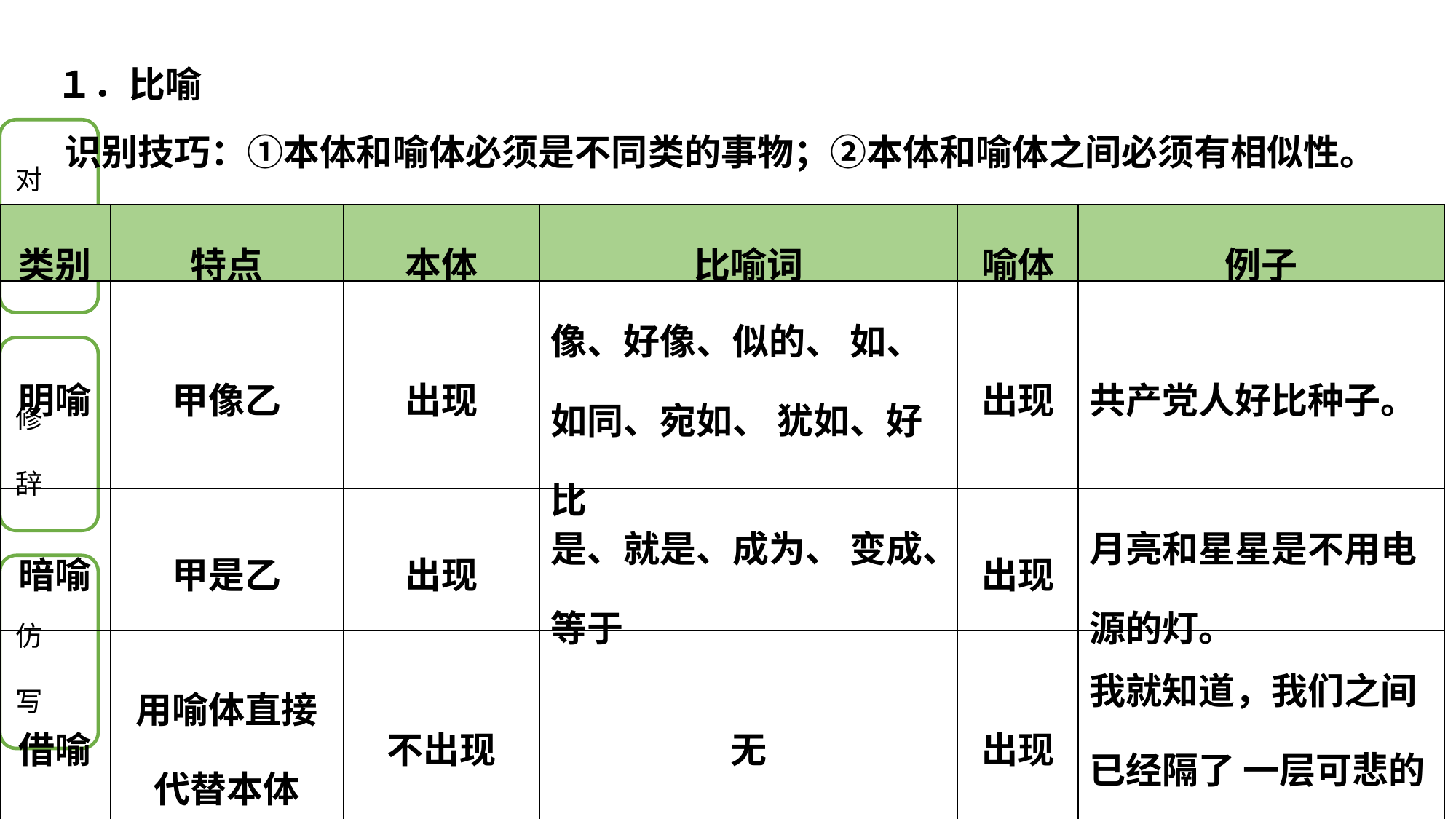

１．比喻
识别技巧：①本体和喻体必须是不同类的事物；②本体和喻体之间必须有相似性。
| 类别 | 特点 | 本体 | 比喻词 | 喻体 | 例子 |
| --- | --- | --- | --- | --- | --- |
| 明喻 | 甲像乙 | 出现 | 像、好像、似的、 如、如同、宛如、 犹如、好比 | 出现 | 共产党人好比种子。 |
| 暗喻 | 甲是乙 | 出现 | 是、就是、成为、 变成、等于 | 出现 | 月亮和星星是不用电源的灯。 |
| 借喻 | 用喻体直接代替本体 | 不出现 | 无 | 出现 | 我就知道，我们之间已经隔了 一层可悲的厚障壁了。 |